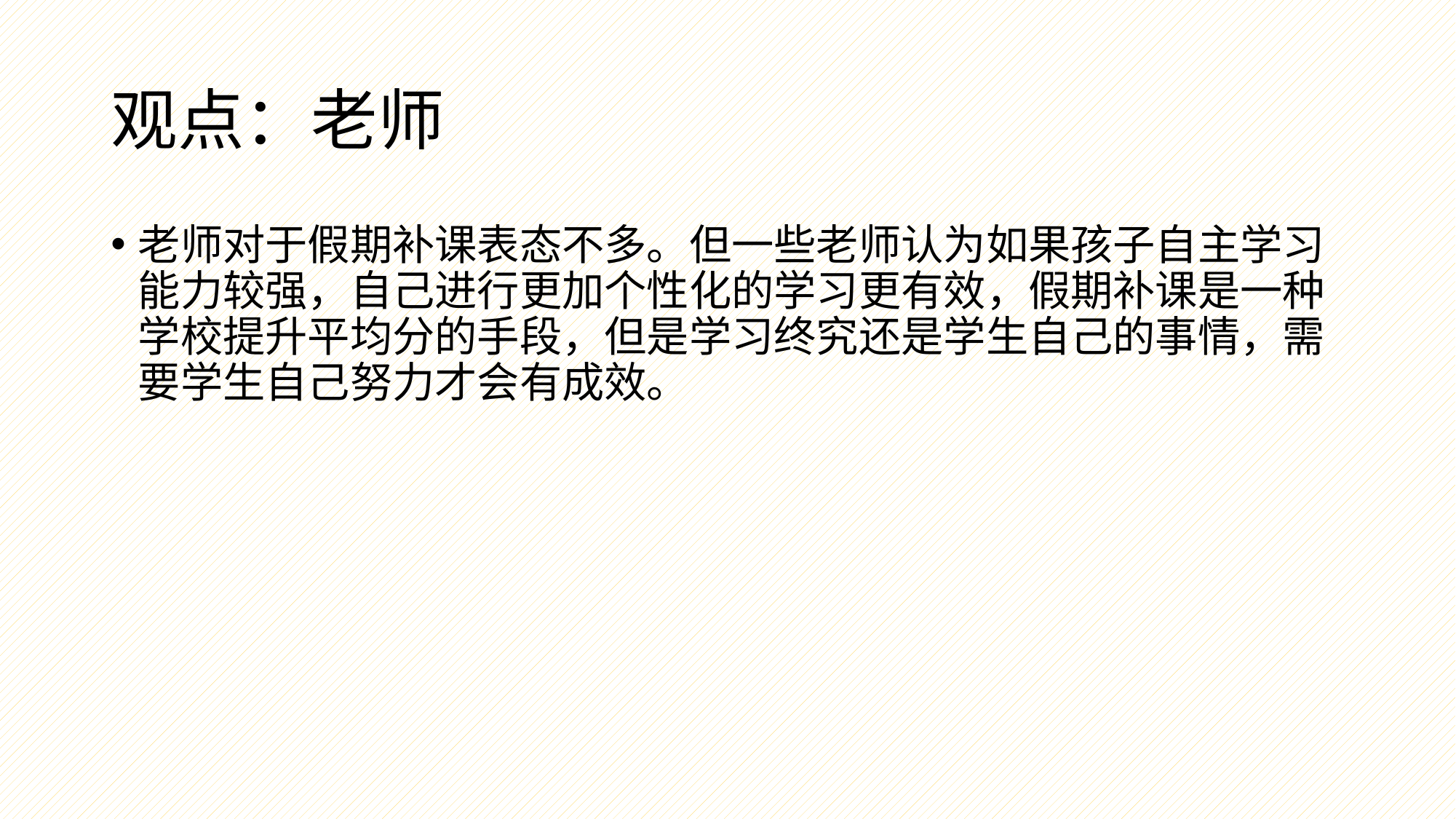

# 观点：老师
老师对于假期补课表态不多。但一些老师认为如果孩子自主学习能力较强，自己进行更加个性化的学习更有效，假期补课是一种学校提升平均分的手段，但是学习终究还是学生自己的事情，需要学生自己努力才会有成效。